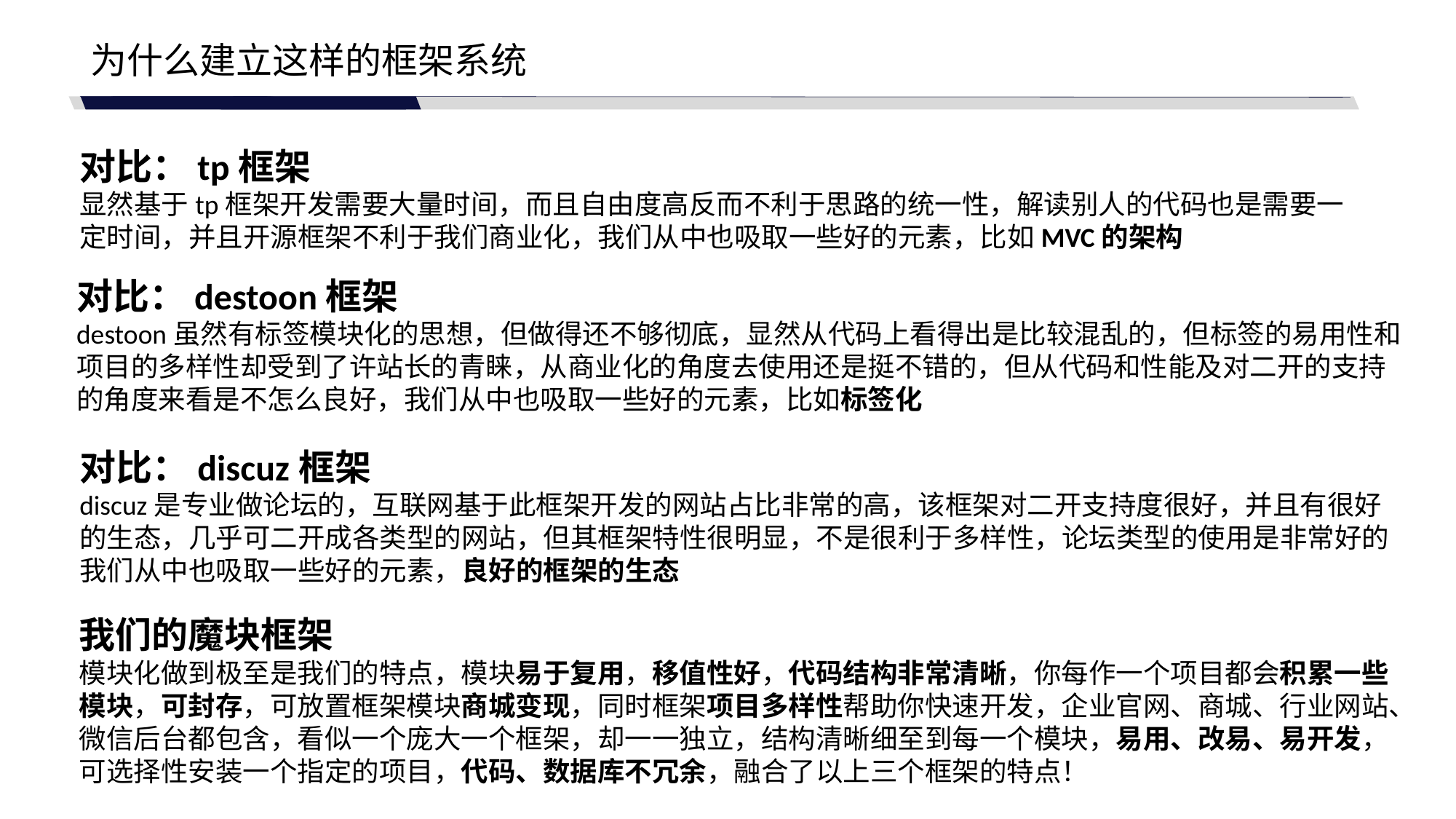

为什么建立这样的框架系统

对比：tp框架
显然基于tp框架开发需要大量时间，而且自由度高反而不利于思路的统一性，解读别人的代码也是需要一定时间，并且开源框架不利于我们商业化，我们从中也吸取一些好的元素，比如MVC的架构
对比：destoon框架
destoon虽然有标签模块化的思想，但做得还不够彻底，显然从代码上看得出是比较混乱的，但标签的易用性和
项目的多样性却受到了许站长的青睐，从商业化的角度去使用还是挺不错的，但从代码和性能及对二开的支持
的角度来看是不怎么良好，我们从中也吸取一些好的元素，比如标签化
对比：discuz框架
discuz是专业做论坛的，互联网基于此框架开发的网站占比非常的高，该框架对二开支持度很好，并且有很好
的生态，几乎可二开成各类型的网站，但其框架特性很明显，不是很利于多样性，论坛类型的使用是非常好的
我们从中也吸取一些好的元素，良好的框架的生态
我们的魔块框架
模块化做到极至是我们的特点，模块易于复用，移值性好，代码结构非常清晰，你每作一个项目都会积累一些
模块，可封存，可放置框架模块商城变现，同时框架项目多样性帮助你快速开发，企业官网、商城、行业网站、
微信后台都包含，看似一个庞大一个框架，却一一独立，结构清晰细至到每一个模块，易用、改易、易开发，可选择性安装一个指定的项目，代码、数据库不冗余，融合了以上三个框架的特点！